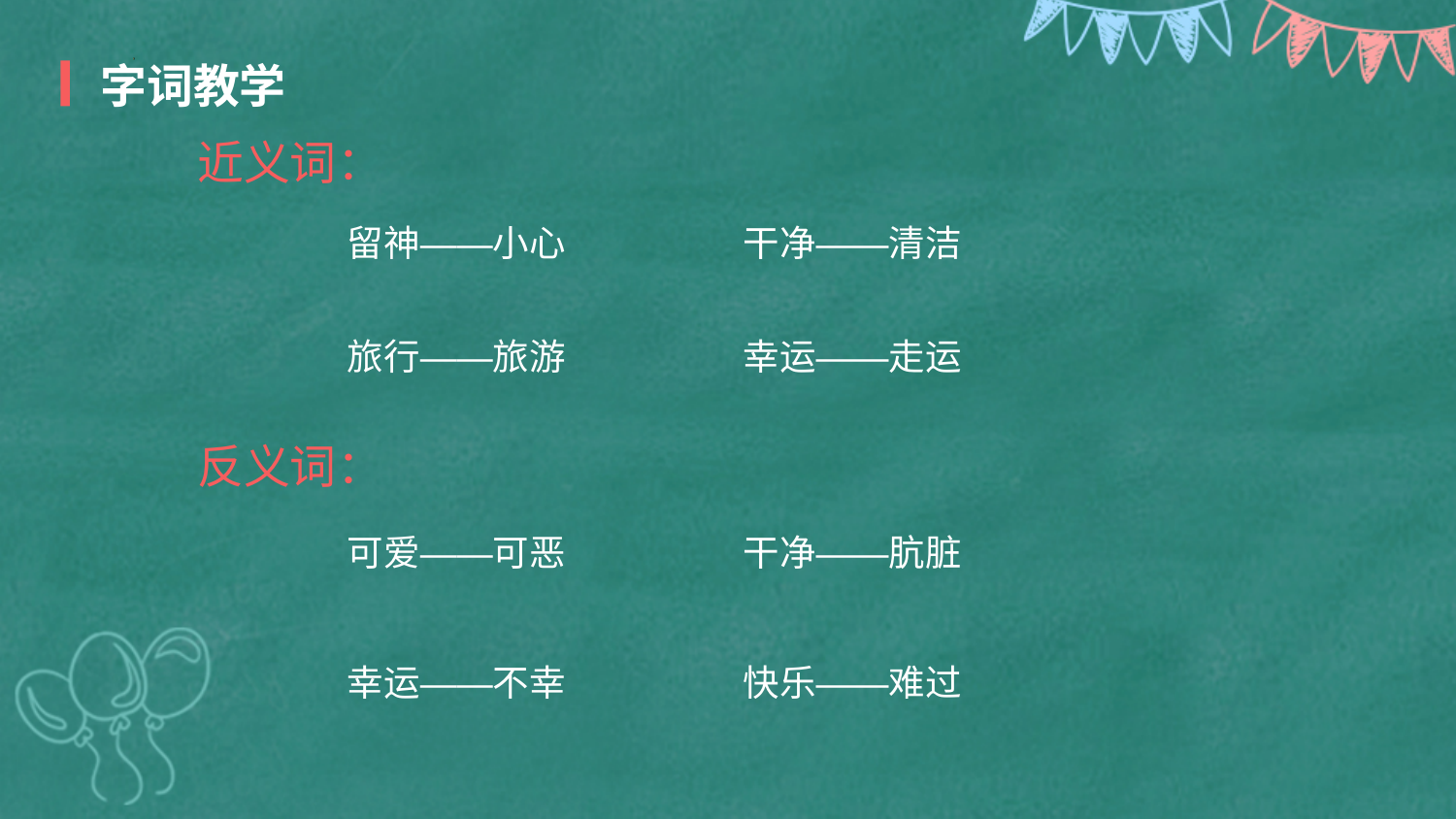

字词教学

近义词：
留神——小心
干净——清洁
旅行——旅游
幸运——走运
反义词：
可爱——可恶
干净——肮脏
幸运——不幸
快乐——难过